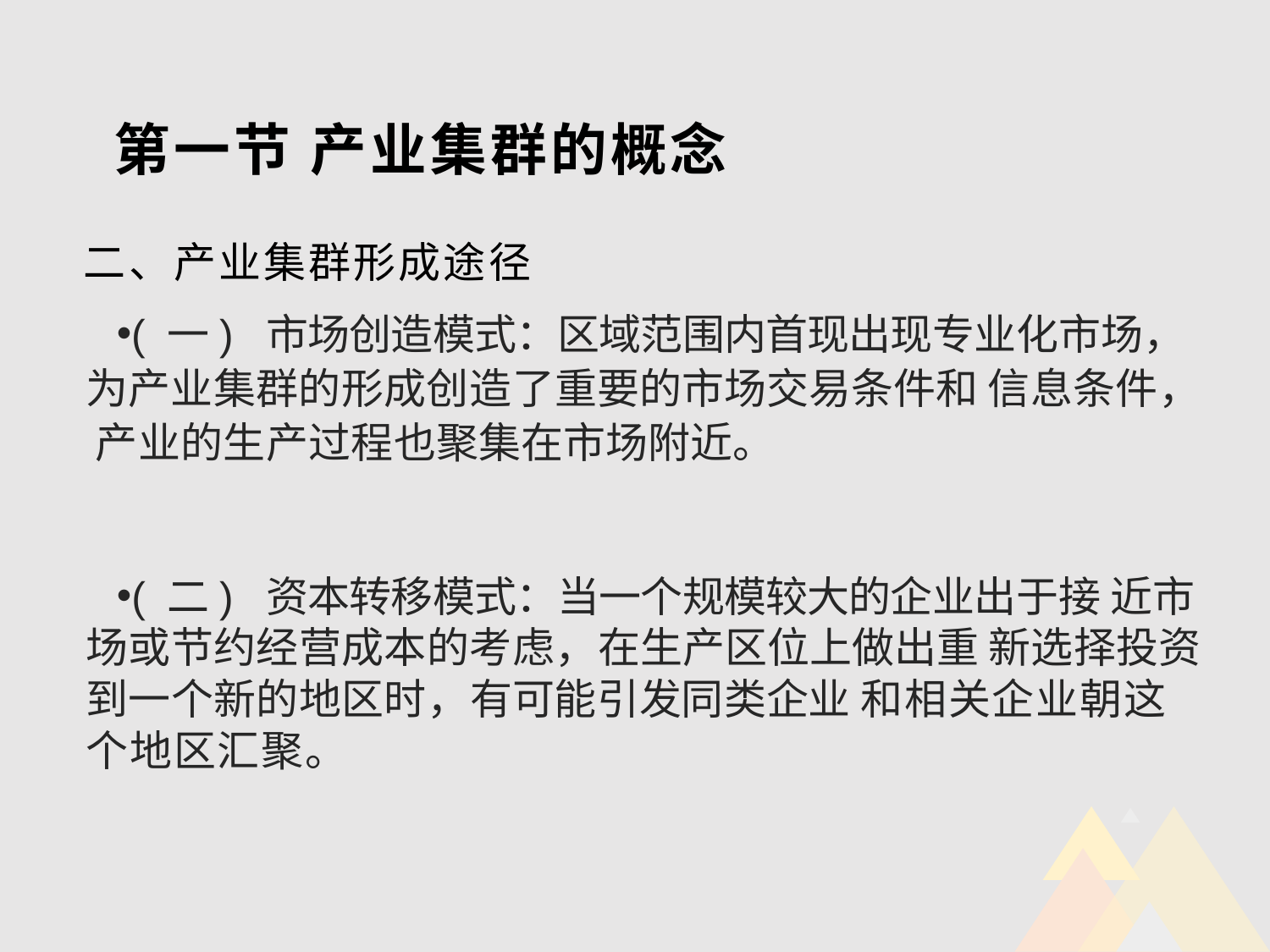

# 第一节 产业集群的概念
二、产业集群形成途径
( 一)  市场创造模式：区域范围内首现出现专业化市场，  为产业集群的形成创造了重要的市场交易条件和 信息条件，  产业的生产过程也聚集在市场附近。

( 二)  资本转移模式：当一个规模较大的企业出于接 近市场或节约经营成本的考虑，在生产区位上做出重 新选择投资到一个新的地区时，有可能引发同类企业 和相关企业朝这个地区汇聚。